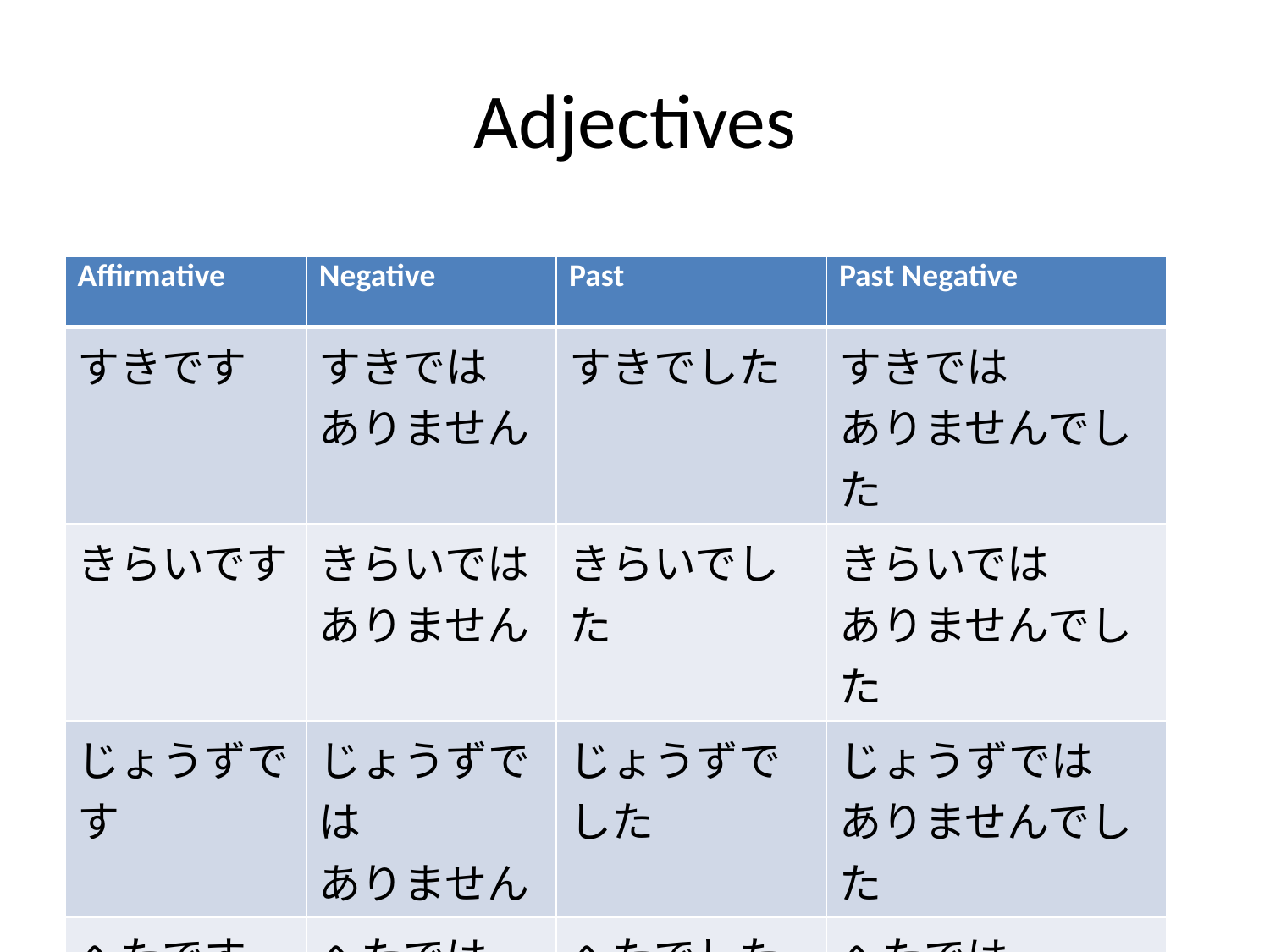

# Adjectives
| Affirmative | Negative | Past | Past Negative |
| --- | --- | --- | --- |
| すきです | すきでは ありません | すきでした | すきでは ありませんでした |
| きらいです | きらいではありません | きらいでした | きらいでは ありませんでした |
| じょうずです | じょうずでは ありません | じょうずでした | じょうずでは ありませんでした |
| へたです | へたでは ありません | へたでした | へたでは ありませんでした |
| いたいです | いたくない です | いたかった です | いたくなかった です |